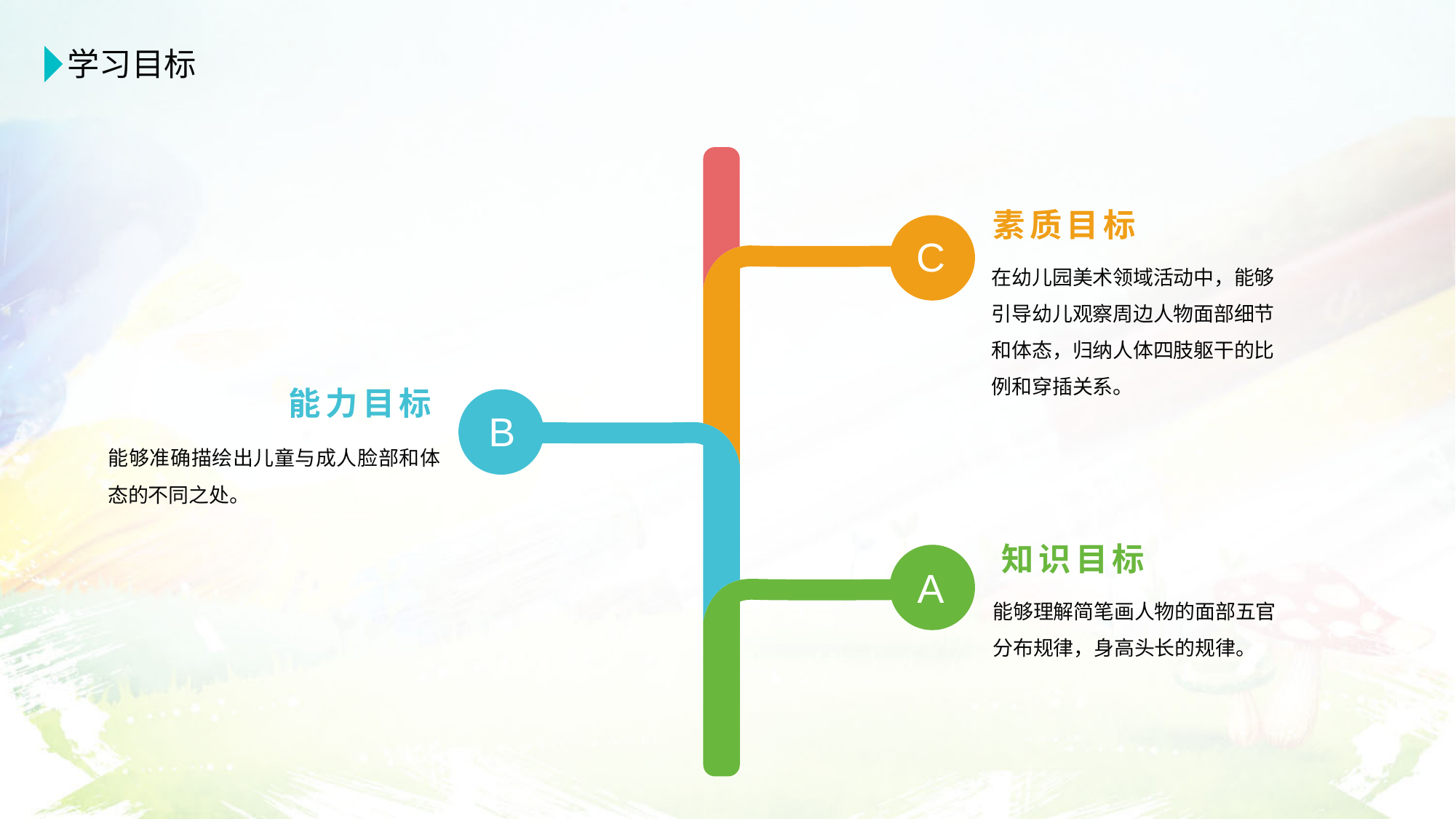

学习目标

素质目标

C

在幼儿园美术领域活动中，能够引导幼儿观察周边人物面部细节和体态，归纳人体四肢躯干的比例和穿插关系。
能力目标

B

能够准确描绘出儿童与成人脸部和体态的不同之处。

知识目标

A

能够理解简笔画人物的面部五官分布规律，身高头长的规律。